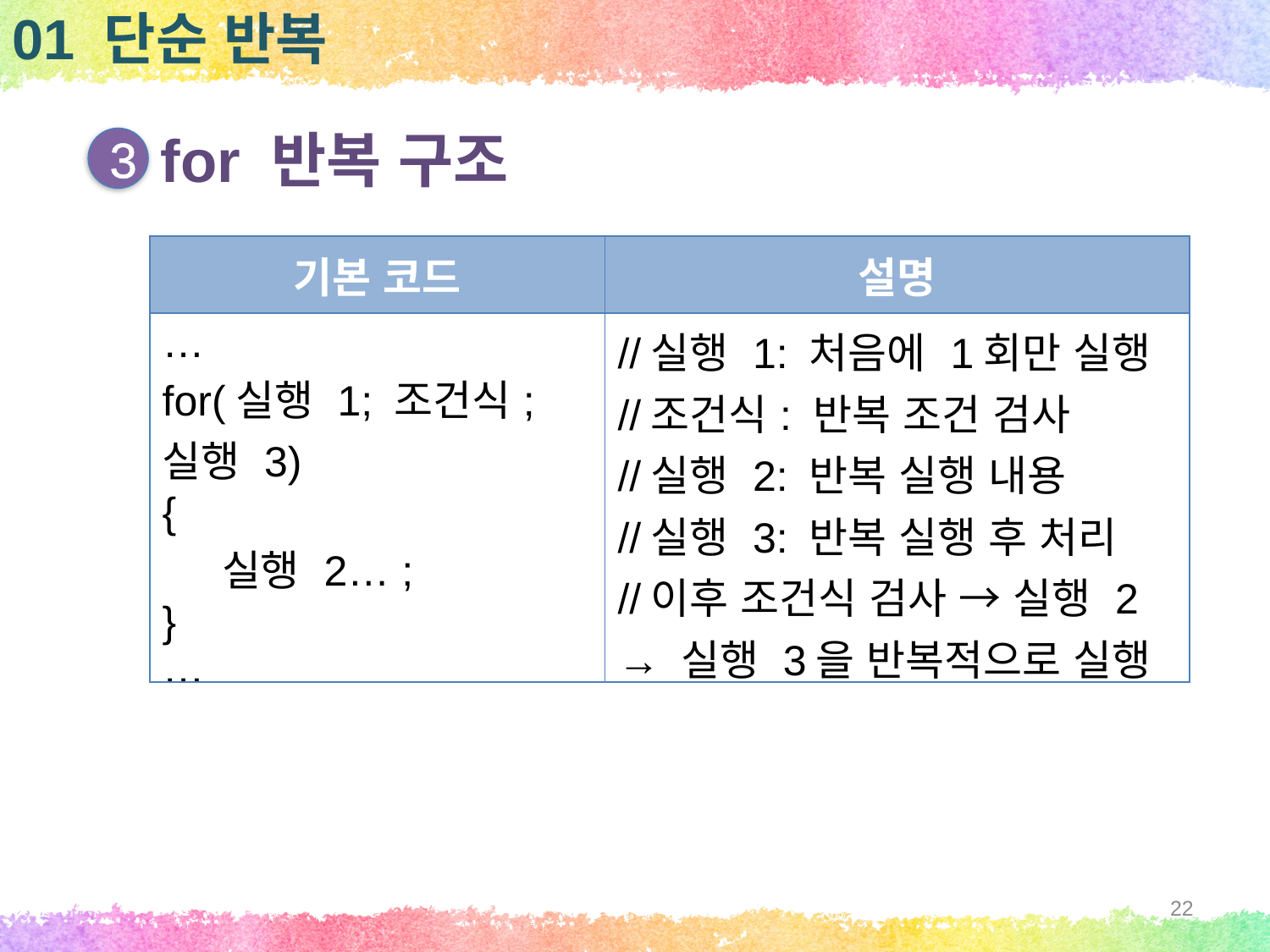

01 단순 반복
for 반복 구조
3
| 기본 코드 | 설명 |
| --- | --- |
| … for(실행 1; 조건식; 실행 3) { 실행 2… ; } … | //실행 1: 처음에 1회만 실행 //조건식: 반복 조건 검사 //실행 2: 반복 실행 내용 //실행 3: 반복 실행 후 처리 //이후 조건식 검사 → 실행 2 → 실행 3을 반복적으로 실행 |
22